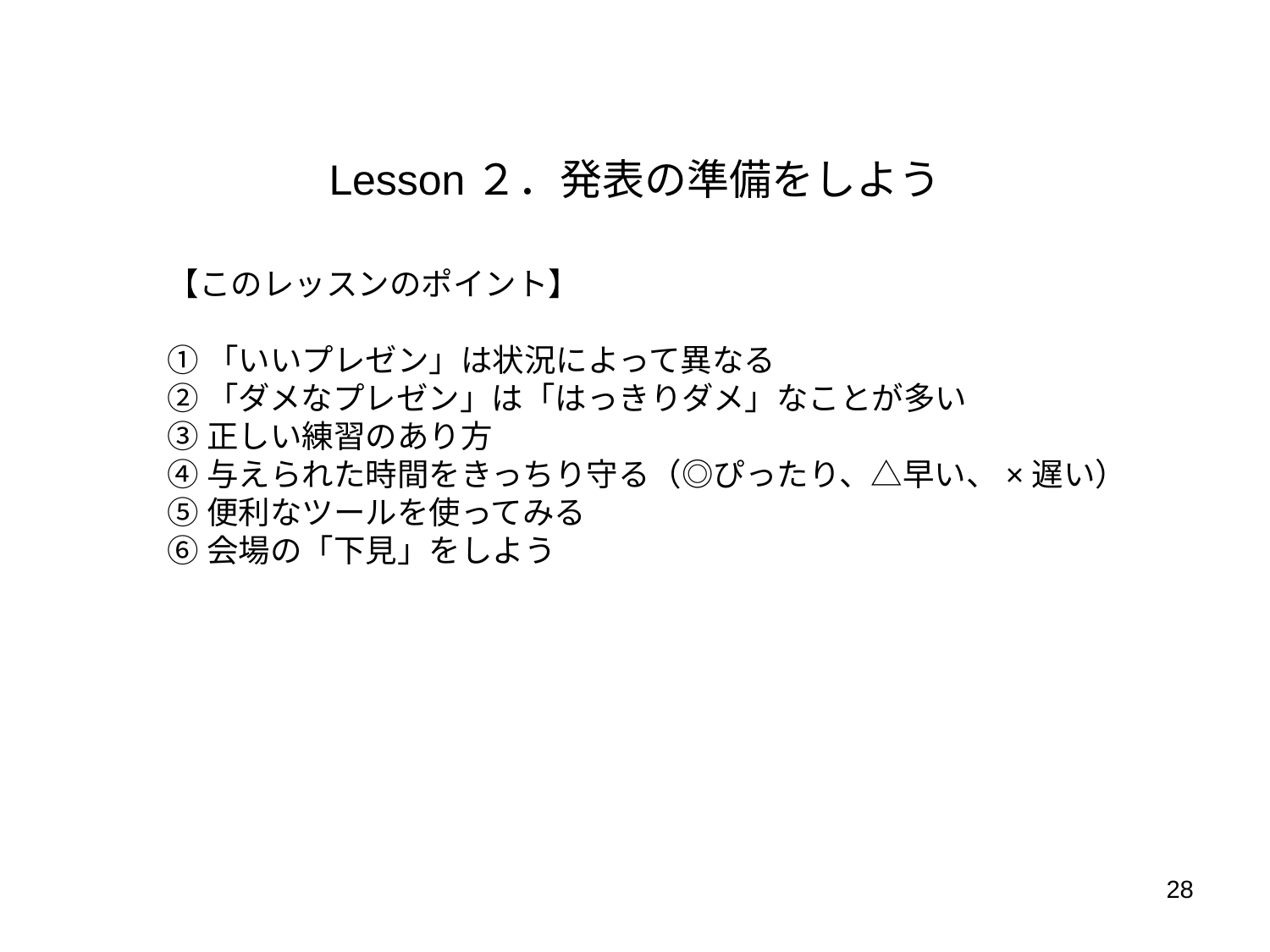

Lesson２．発表の準備をしよう
【このレッスンのポイント】

①「いいプレゼン」は状況によって異なる
②「ダメなプレゼン」は「はっきりダメ」なことが多い
③正しい練習のあり方
④与えられた時間をきっちり守る（◎ぴったり、△早い、×遅い）
⑤便利なツールを使ってみる
⑥会場の「下見」をしよう
28